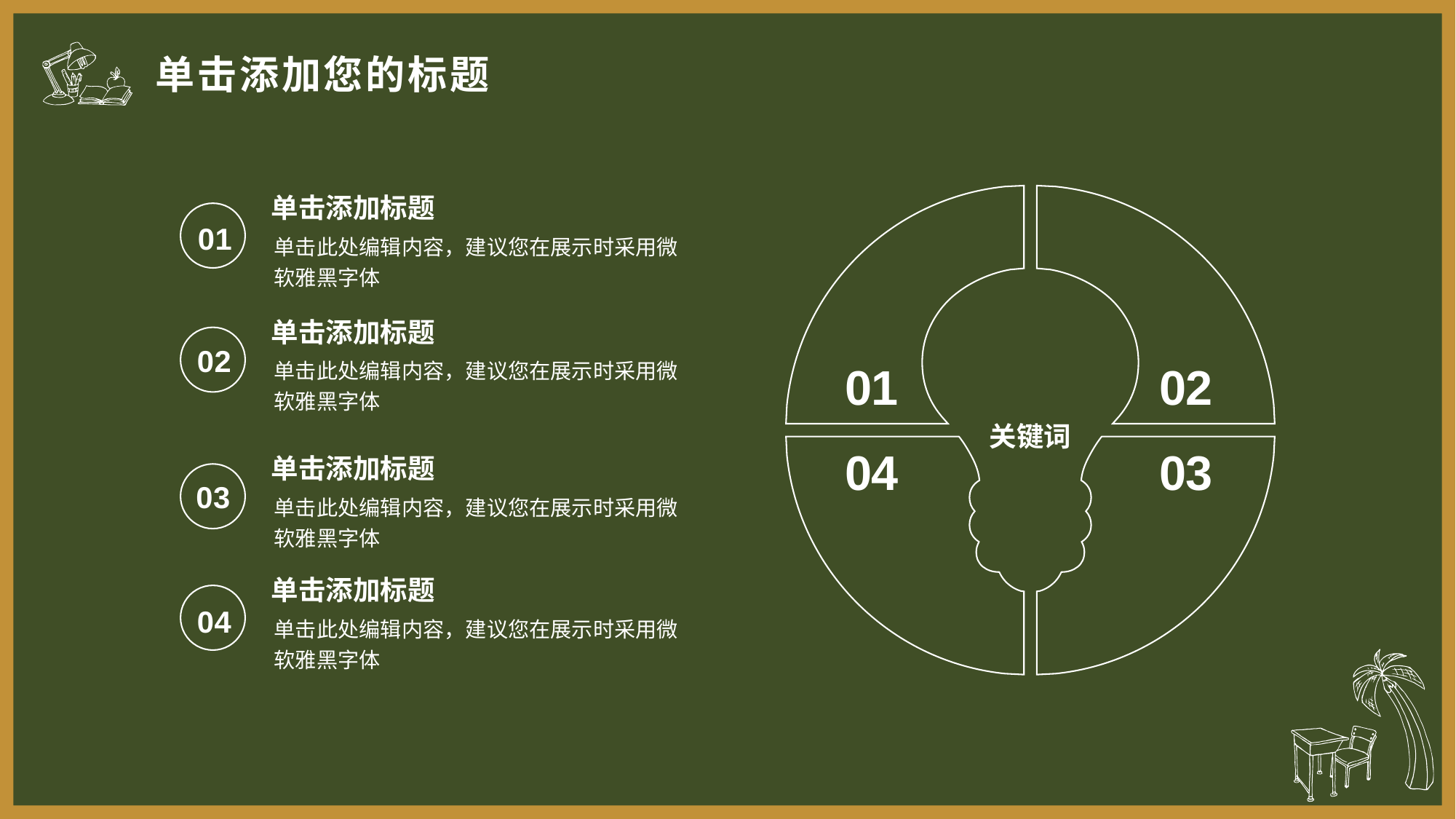

单击添加您的标题
单击添加标题

01
单击此处编辑内容，建议您在展示时采用微软雅黑字体
单击添加标题

02
02
01
单击此处编辑内容，建议您在展示时采用微软雅黑字体
关键词

04
03

单击添加标题

03
单击此处编辑内容，建议您在展示时采用微软雅黑字体
单击添加标题

04
单击此处编辑内容，建议您在展示时采用微软雅黑字体